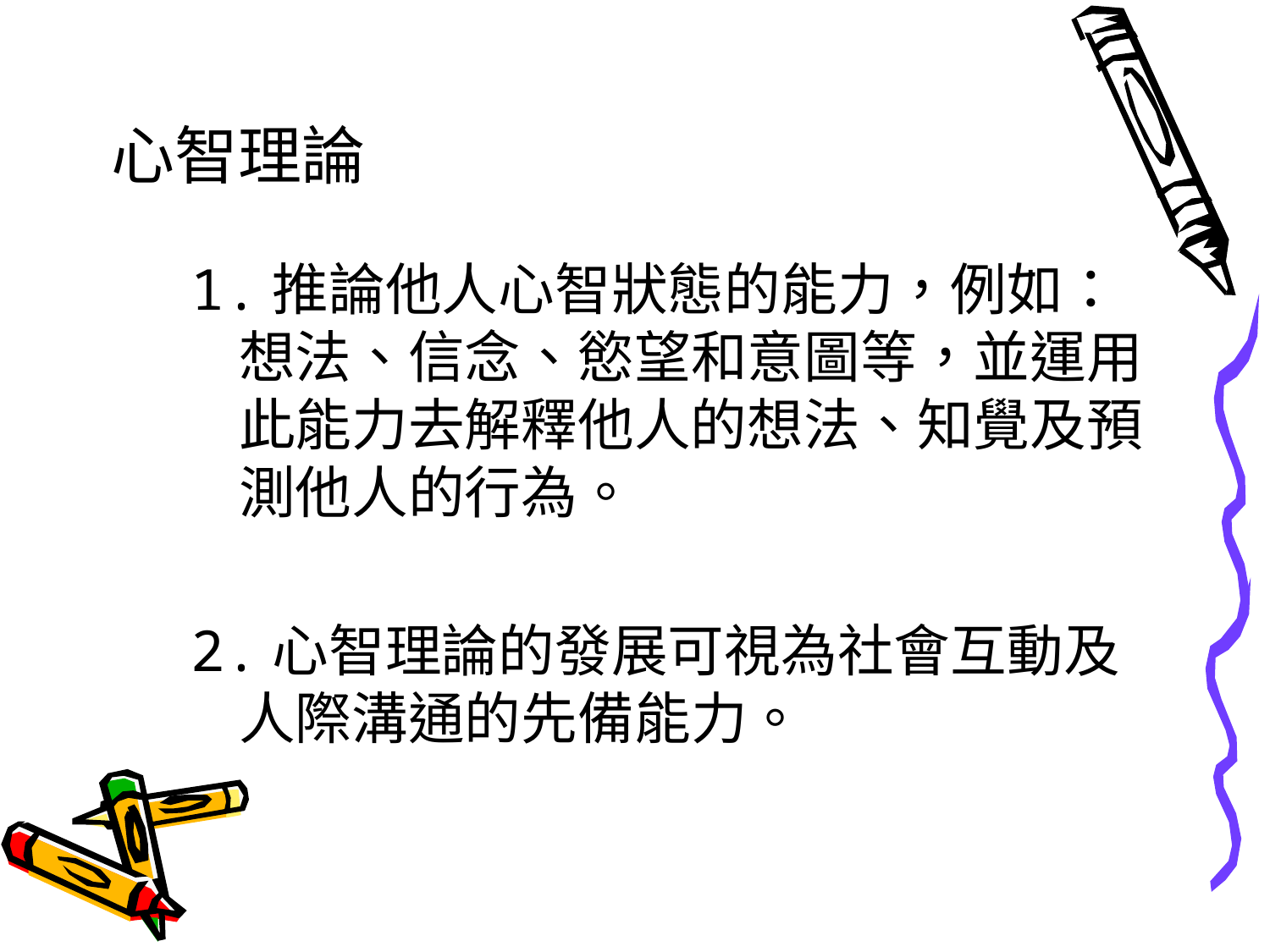

心智理論
1.推論他人心智狀態的能力，例如：想法、信念、慾望和意圖等，並運用此能力去解釋他人的想法、知覺及預測他人的行為。

2.心智理論的發展可視為社會互動及人際溝通的先備能力。